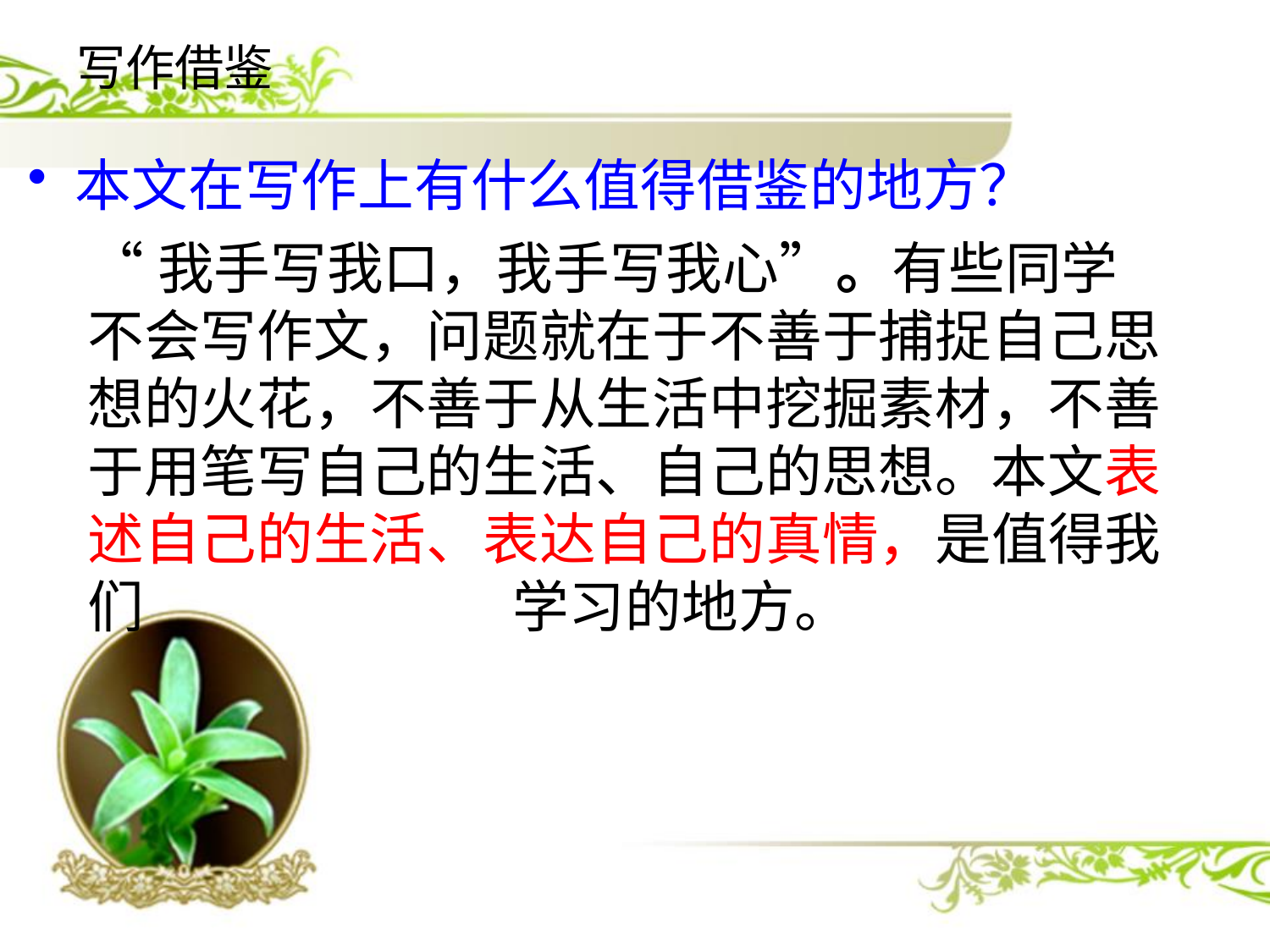

# 写作借鉴
本文在写作上有什么值得借鉴的地方？
“我手写我口，我手写我心”。有些同学不会写作文，问题就在于不善于捕捉自己思想的火花，不善于从生活中挖掘素材，不善于用笔写自己的生活、自己的思想。本文表述自己的生活、表达自己的真情，是值得我们                             学习的地方。